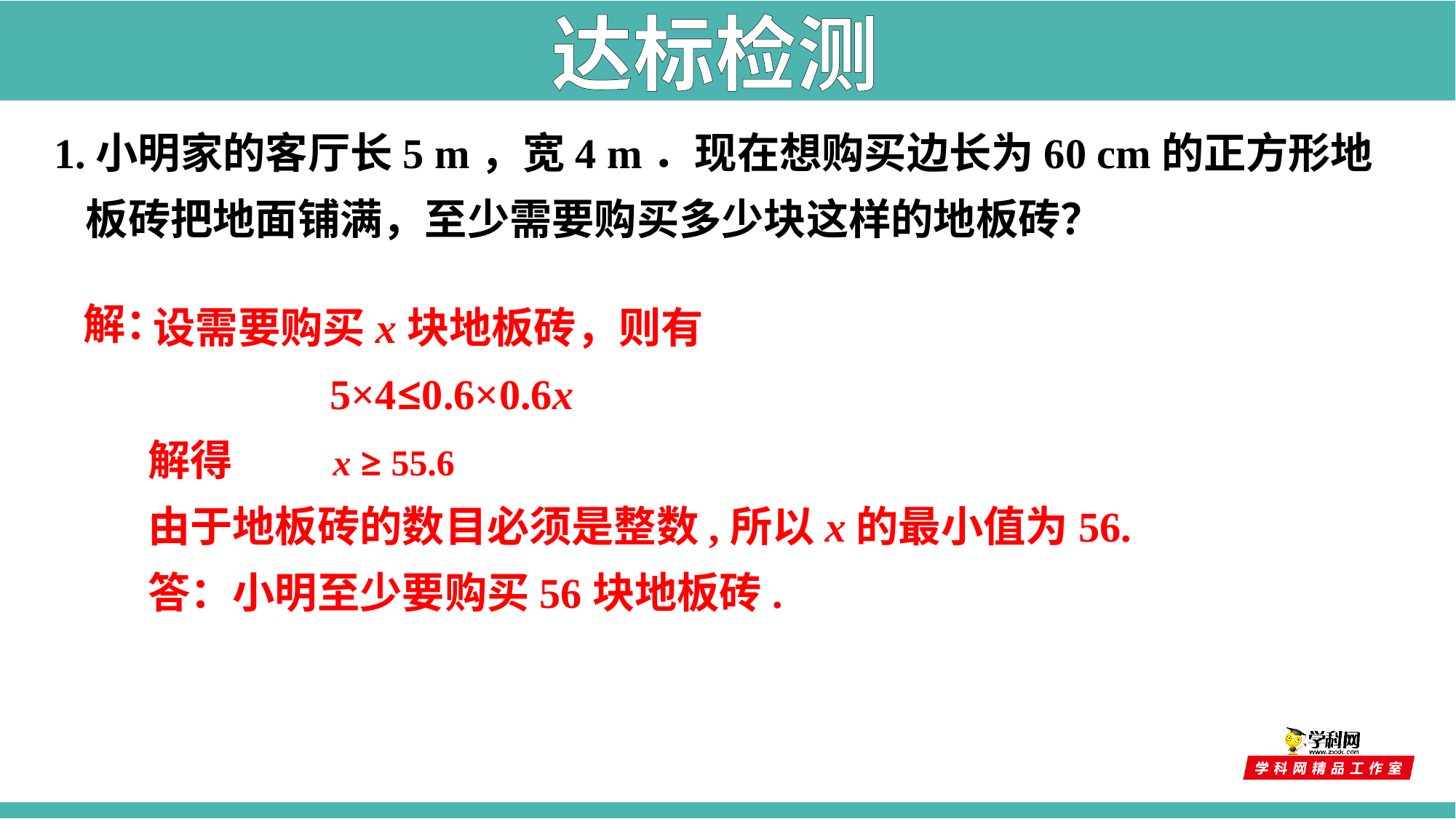

达标检测
 1.小明家的客厅长5 m，宽4 m．现在想购买边长为60 cm的正方形地板砖把地面铺满，至少需要购买多少块这样的地板砖？
  设需要购买x块地板砖，则有
                      5×4≤0.6×0.6x
 解得           x ≥ 55.6
 由于地板砖的数目必须是整数,所以x的最小值为56.
 答：小明至少要购买56块地板砖.
解：